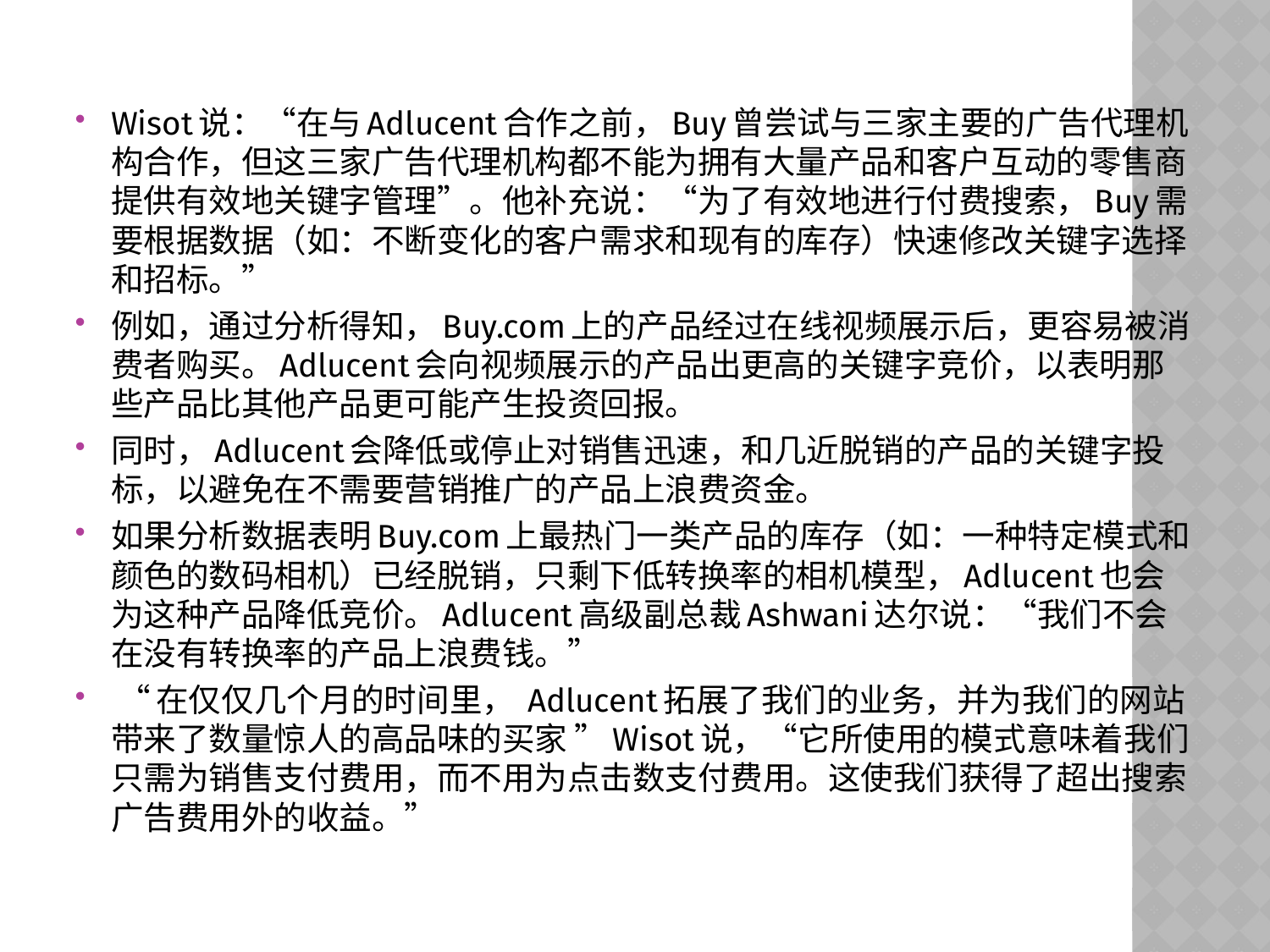

Wisot说：“在与Adlucent合作之前，Buy曾尝试与三家主要的广告代理机构合作，但这三家广告代理机构都不能为拥有大量产品和客户互动的零售商提供有效地关键字管理”。他补充说：“为了有效地进行付费搜索，Buy需要根据数据（如：不断变化的客户需求和现有的库存）快速修改关键字选择和招标。”
例如，通过分析得知，Buy.com上的产品经过在线视频展示后，更容易被消费者购买。Adlucent会向视频展示的产品出更高的关键字竞价，以表明那些产品比其他产品更可能产生投资回报。
同时，Adlucent会降低或停止对销售迅速，和几近脱销的产品的关键字投标，以避免在不需要营销推广的产品上浪费资金。
如果分析数据表明Buy.com上最热门一类产品的库存（如：一种特定模式和颜色的数码相机）已经脱销，只剩下低转换率的相机模型，Adlucent也会为这种产品降低竞价。Adlucent高级副总裁Ashwani达尔说：“我们不会在没有转换率的产品上浪费钱。”
 “在仅仅几个月的时间里， Adlucent拓展了我们的业务，并为我们的网站带来了数量惊人的高品味的买家 ”Wisot说，“它所使用的模式意味着我们只需为销售支付费用，而不用为点击数支付费用。这使我们获得了超出搜索广告费用外的收益。”